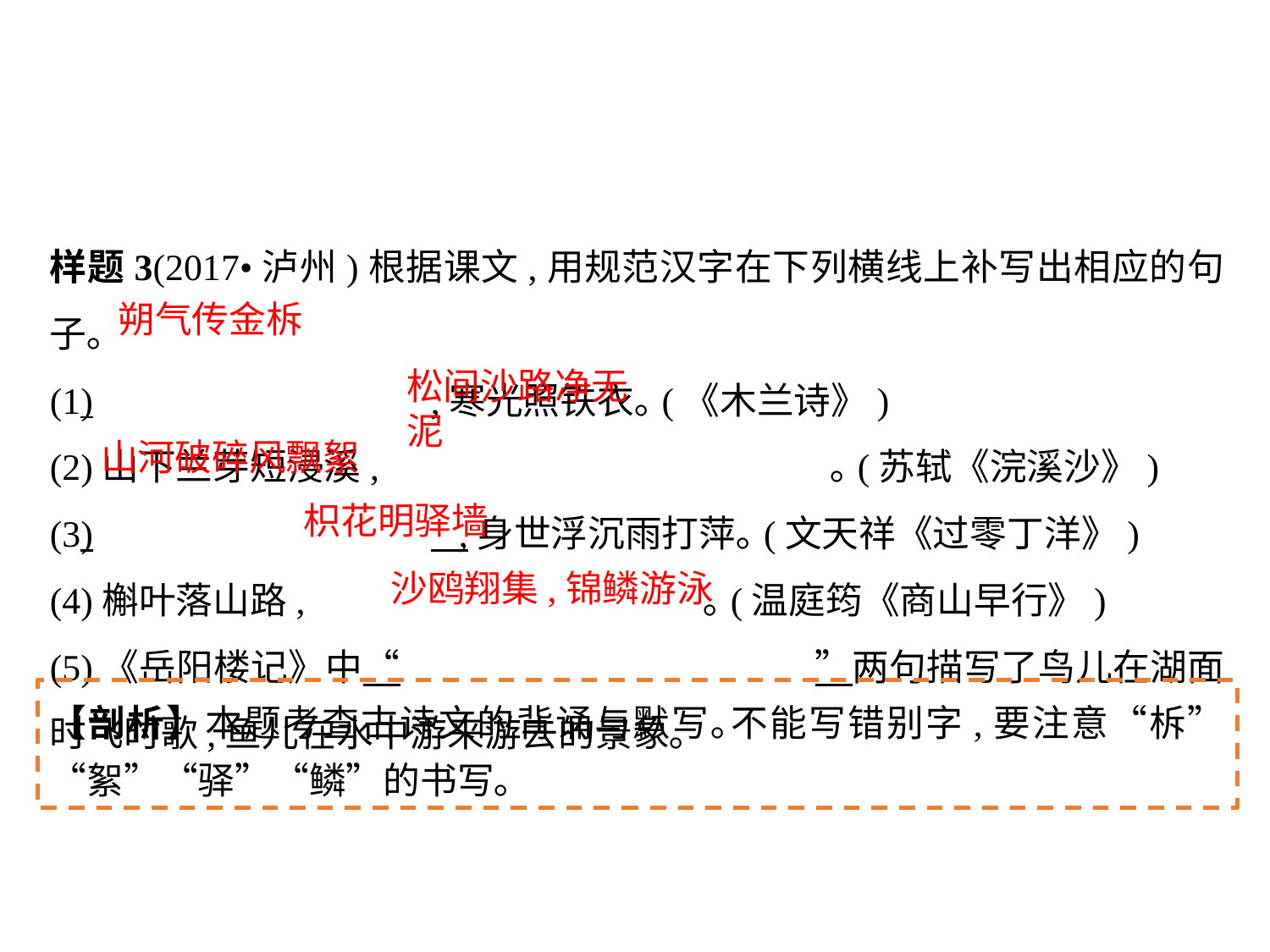

样题3(2017•泸州)根据课文,用规范汉字在下列横线上补写出相应的句子｡
(1)			,寒光照铁衣｡(《木兰诗》)
(2)山下兰芽短浸溪,				 ｡(苏轼《浣溪沙》)
(3)			   ,身世浮沉雨打萍｡(文天祥《过零丁洋》)
(4)槲叶落山路,			 ｡(温庭筠《商山早行》)
(5)《岳阳楼记》中“				”两句描写了鸟儿在湖面时飞时歌,鱼儿在水中游来游去的景象｡
朔气传金柝
松间沙路净无泥
山河破碎风飘絮
枳花明驿墙
沙鸥翔集,锦鳞游泳
【剖析】本题考查古诗文的背诵与默写｡不能写错别字,要注意“柝”“絮”“驿”“鳞”的书写｡